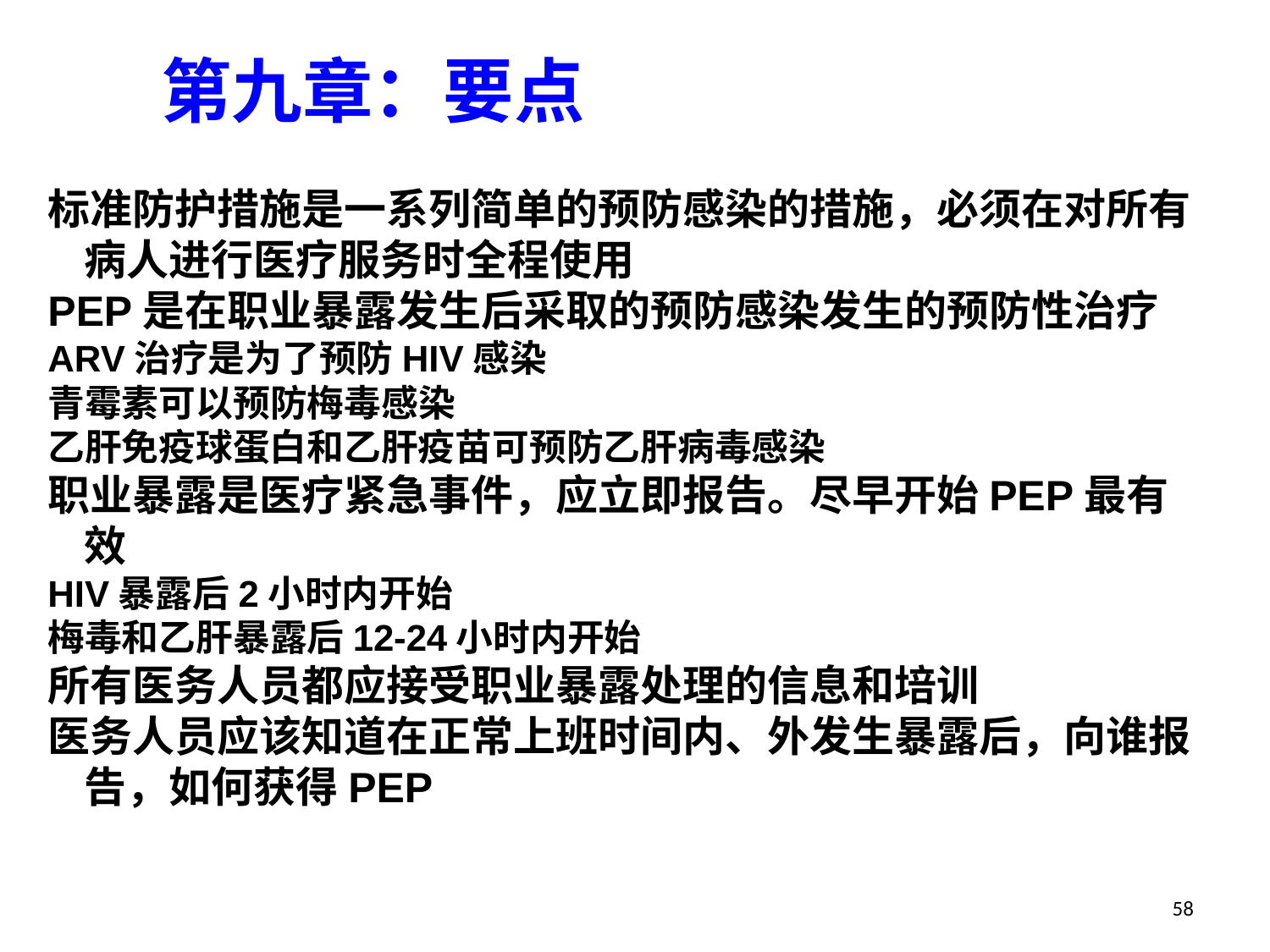

第九章：要点
标准防护措施是一系列简单的预防感染的措施，必须在对所有病人进行医疗服务时全程使用
PEP是在职业暴露发生后采取的预防感染发生的预防性治疗
ARV治疗是为了预防HIV感染
青霉素可以预防梅毒感染
乙肝免疫球蛋白和乙肝疫苗可预防乙肝病毒感染
职业暴露是医疗紧急事件，应立即报告。尽早开始PEP最有效
HIV暴露后2小时内开始
梅毒和乙肝暴露后12-24小时内开始
所有医务人员都应接受职业暴露处理的信息和培训
医务人员应该知道在正常上班时间内、外发生暴露后，向谁报告，如何获得PEP
58